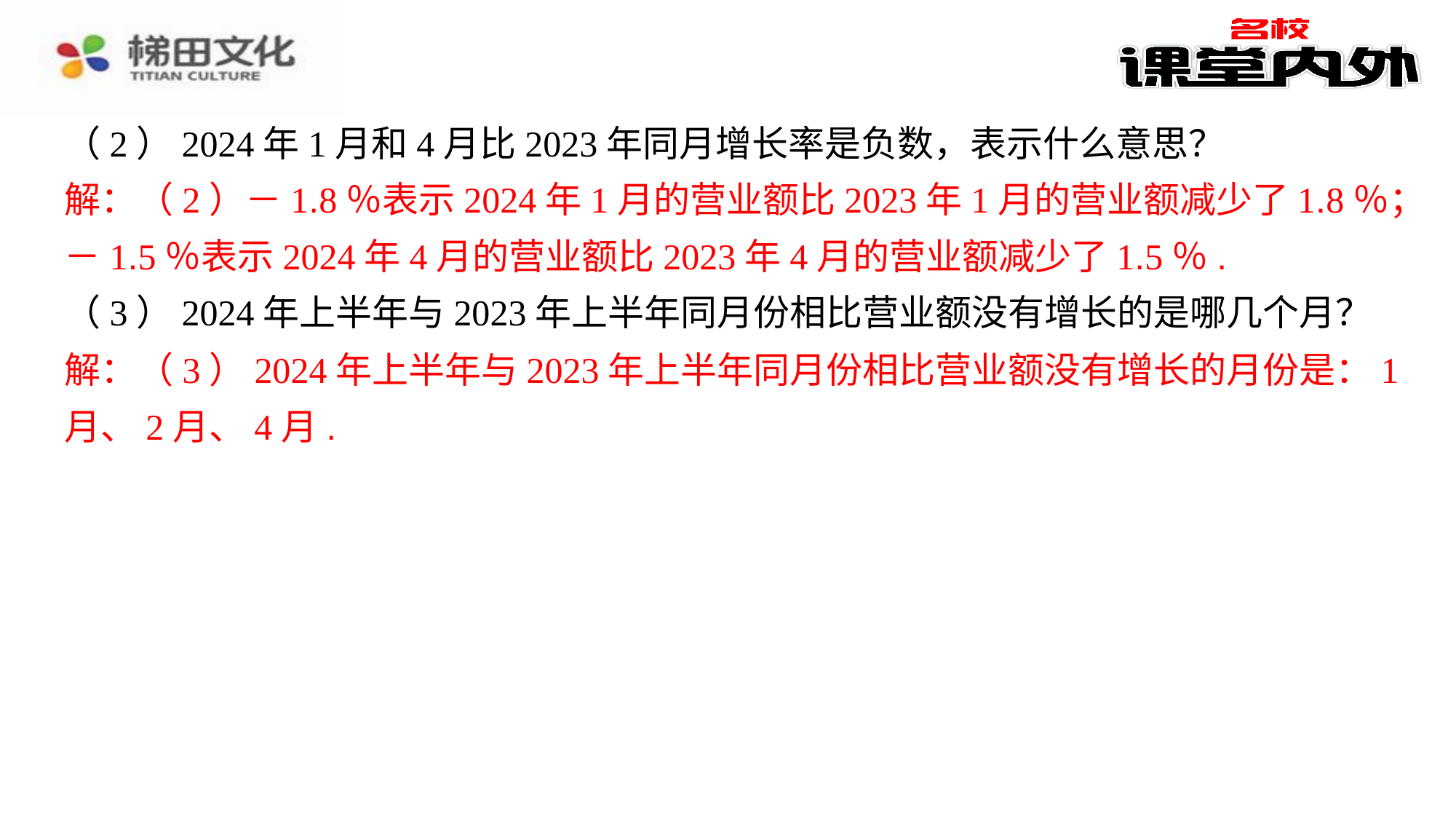

（2）2024年1月和4月比2023年同月增长率是负数，表示什么意思？
解：（2）－1.8％表示2024年1月的营业额比2023年1月的营业额减少了1.8％；
－1.5％表示2024年4月的营业额比2023年4月的营业额减少了1.5％.
（3）2024年上半年与2023年上半年同月份相比营业额没有增长的是哪几个月？
解：（3）2024年上半年与2023年上半年同月份相比营业额没有增长的月份是：1
月、2月、4月.
解：（2）－1.8％表示2024年1月的营业额比2023年1月的营业额减少了1.8％；
－1.5％表示2024年4月的营业额比2023年4月的营业额减少了1.5％.
解：（3）2024年上半年与2023年上半年同月份相比营业额没有增长的月份是：1
月、2月、4月.